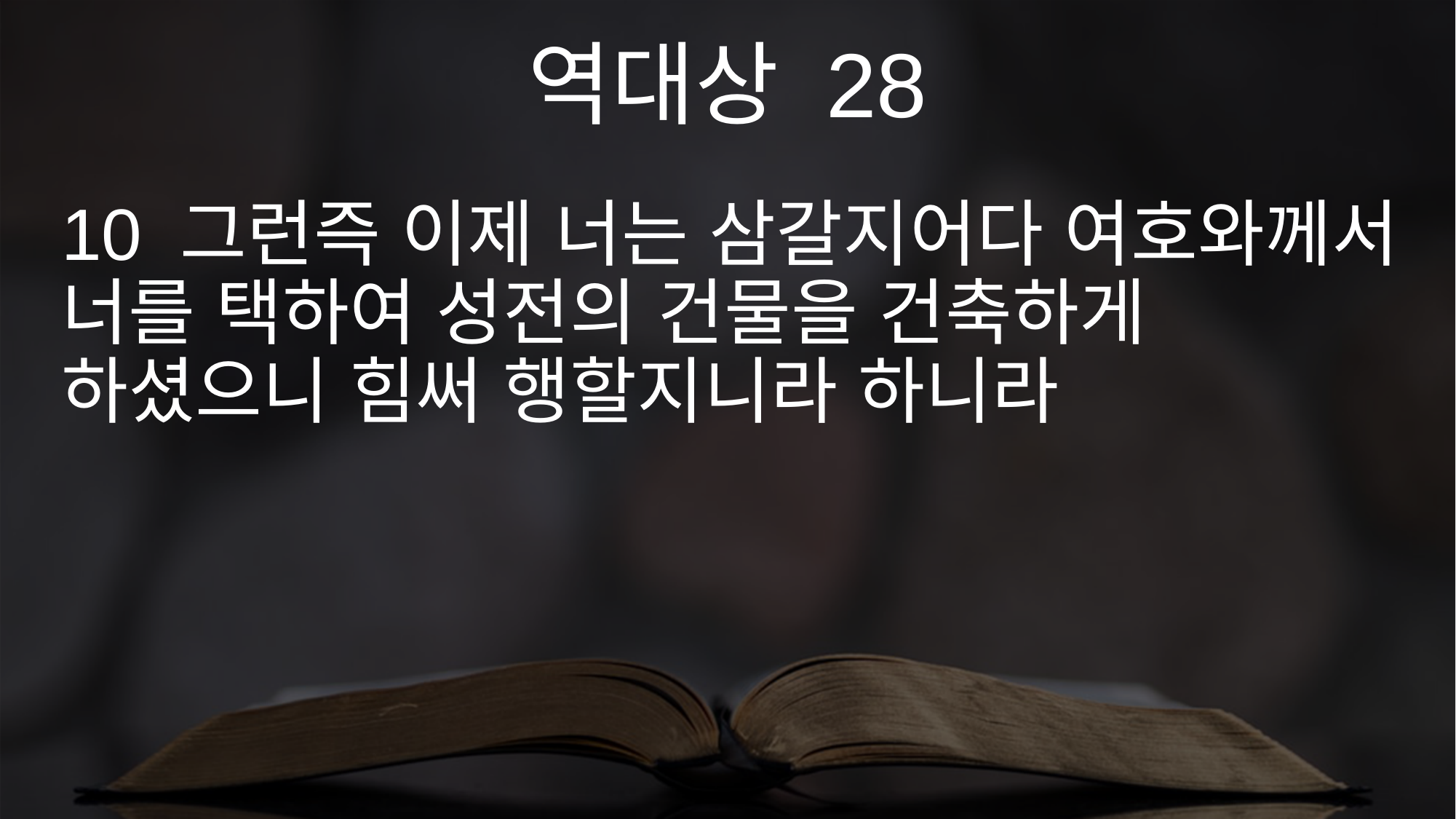

역대상 28
10 그런즉 이제 너는 삼갈지어다 여호와께서 너를 택하여 성전의 건물을 건축하게 하셨으니 힘써 행할지니라 하니라